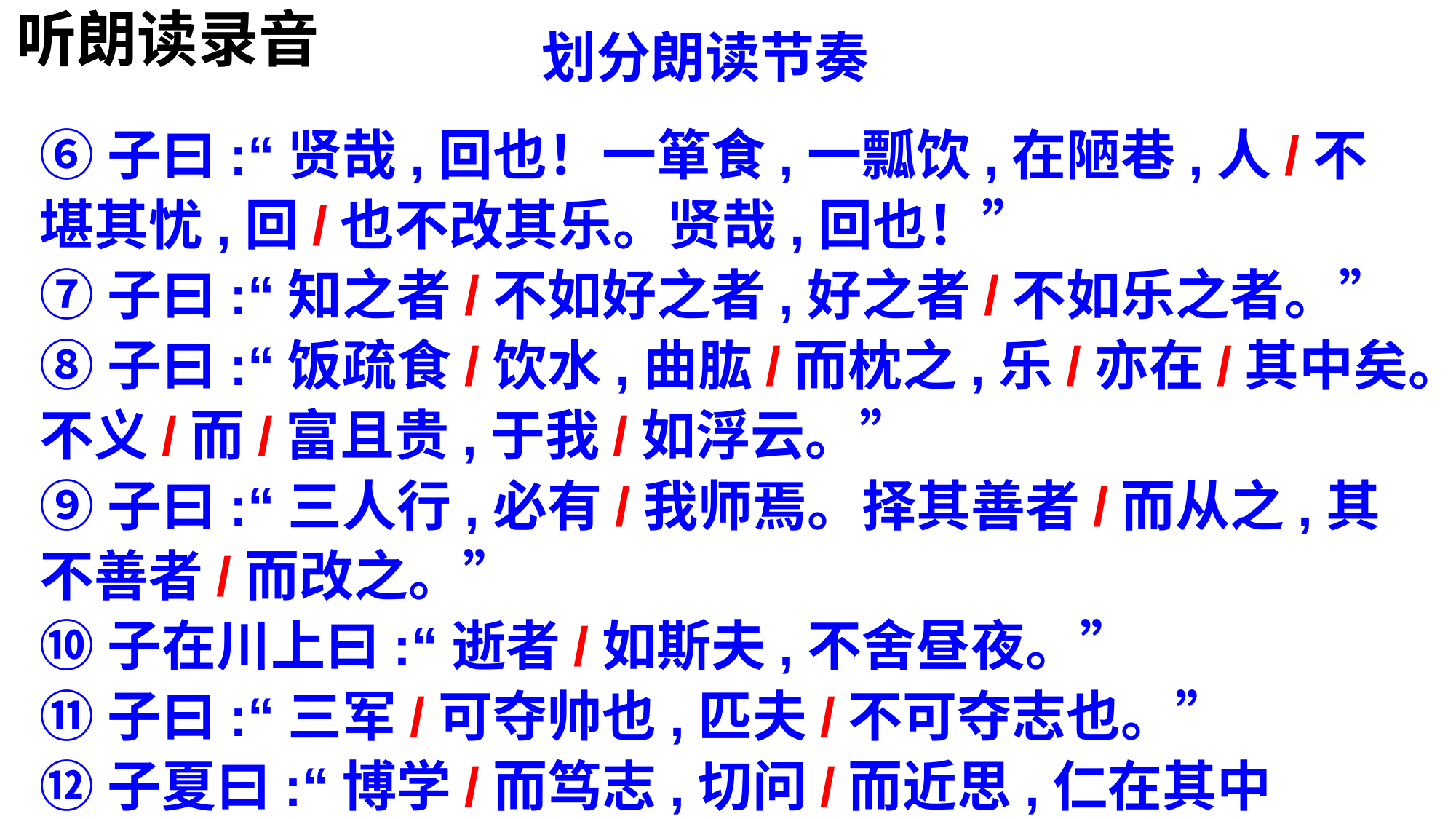

听朗读录音
# 划分朗读节奏
⑥子曰:“贤哉,回也！一箪食,一瓢饮,在陋巷,人/不堪其忧,回/也不改其乐。贤哉,回也！”
⑦子曰:“知之者/不如好之者,好之者/不如乐之者。”
⑧子曰:“饭疏食/饮水,曲肱/而枕之,乐/亦在/其中矣。不义/而/富且贵,于我/如浮云。”
⑨子曰:“三人行,必有/我师焉。择其善者/而从之,其不善者/而改之。”
⑩子在川上曰:“逝者/如斯夫,不舍昼夜。”
⑪子曰:“三军/可夺帅也,匹夫/不可夺志也。”
⑫子夏曰:“博学/而笃志,切问/而近思,仁在其中矣。”